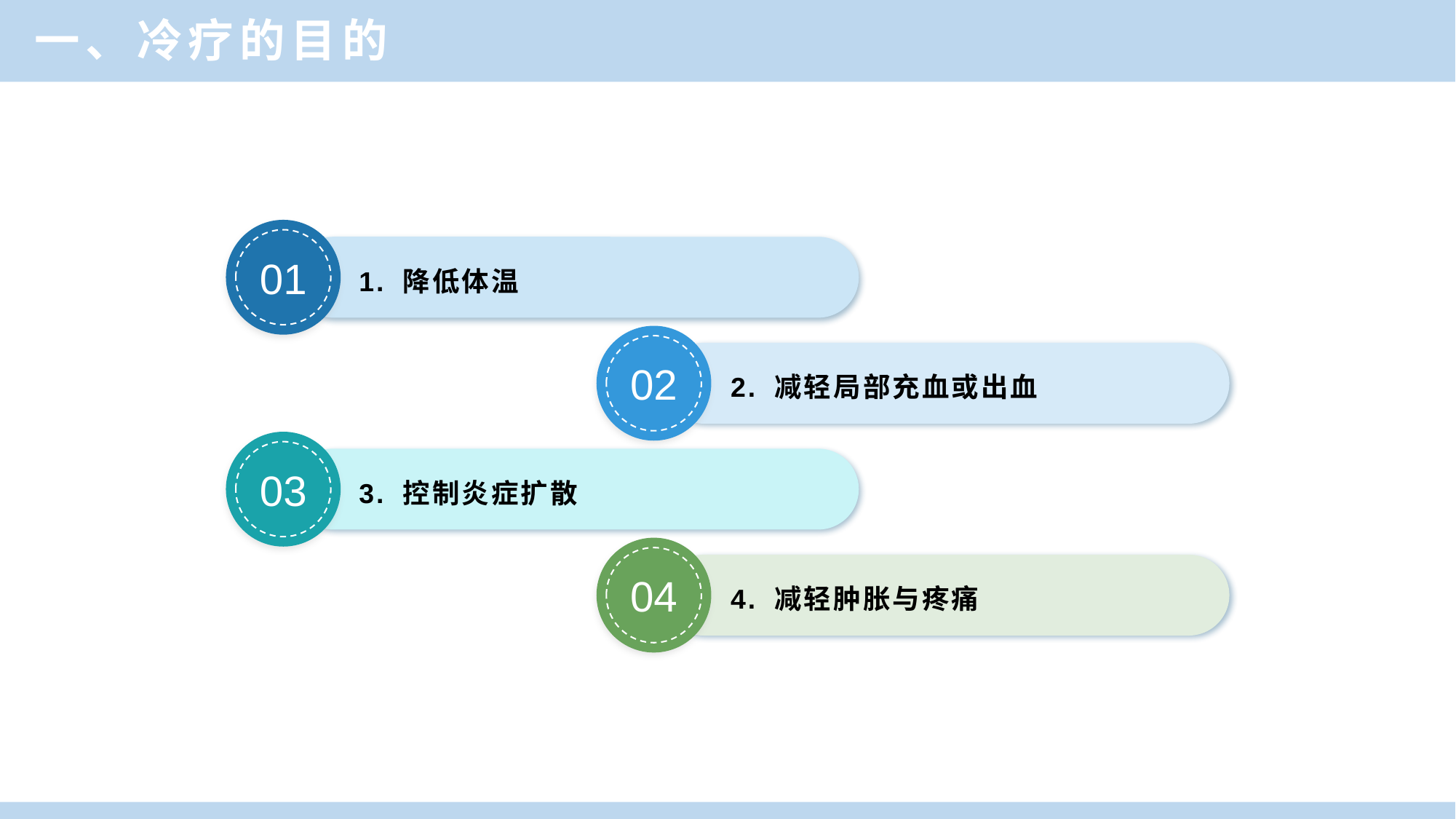

一、冷疗的目的
单击此处添加标题

01

1. 降低体温

02

2. 减轻局部充血或出血

03

3. 控制炎症扩散

04

4. 减轻肿胀与疼痛